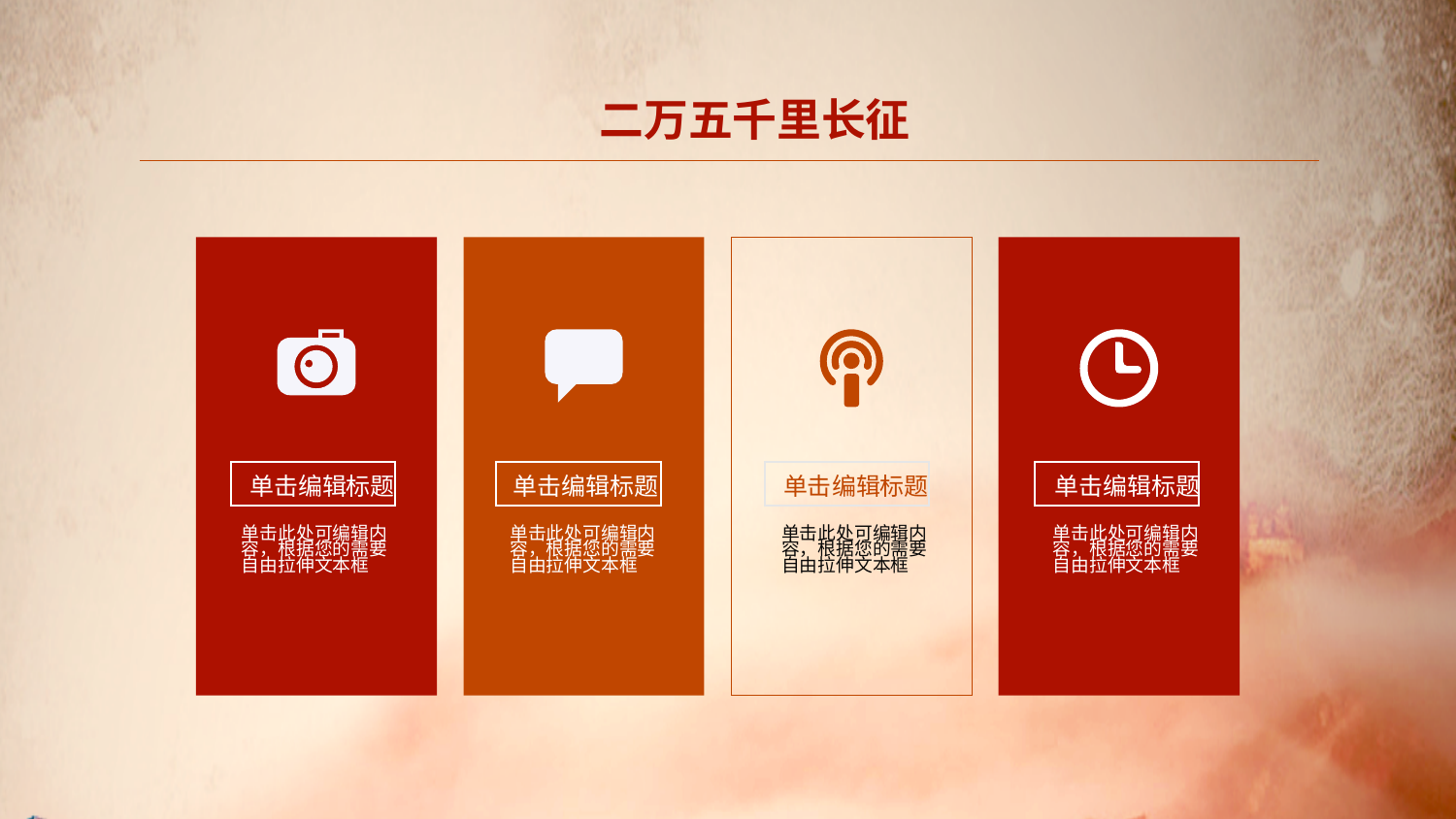

二万五千里长征

单击编辑标题

单击编辑标题

单击编辑标题

单击编辑标题
单击此处可编辑内容，根据您的需要自由拉伸文本框
单击此处可编辑内容，根据您的需要自由拉伸文本框
单击此处可编辑内容，根据您的需要自由拉伸文本框
单击此处可编辑内容，根据您的需要自由拉伸文本框